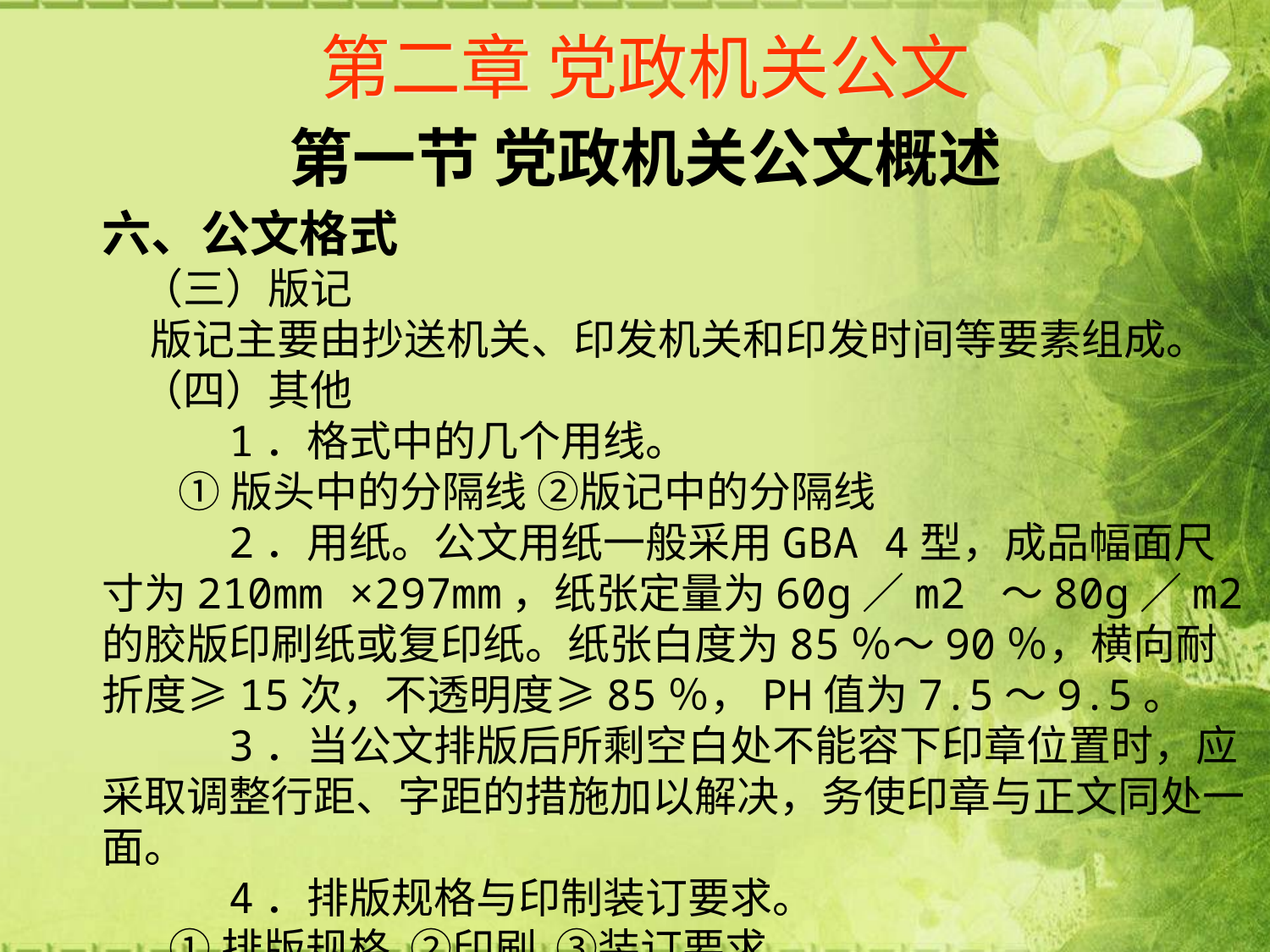

# 第二章 党政机关公文
第一节 党政机关公文概述
六、公文格式
   （三）版记
    版记主要由抄送机关、印发机关和印发时间等要素组成。
   （四）其他
     1．格式中的几个用线。
        ①版头中的分隔线 ②版记中的分隔线
     2．用纸。公文用纸一般采用GBA 4型，成品幅面尺寸为210mm ×297mm，纸张定量为60g／m2 ～80g／m2 的胶版印刷纸或复印纸。纸张白度为85％～90％，横向耐折度≥15次，不透明度≥85％，PH值为7.5～9.5。
     3．当公文排版后所剩空白处不能容下印章位置时，应采取调整行距、字距的措施加以解决，务使印章与正文同处一面。
     4．排版规格与印制装订要求。
       ①排版规格  ②印刷  ③装订要求